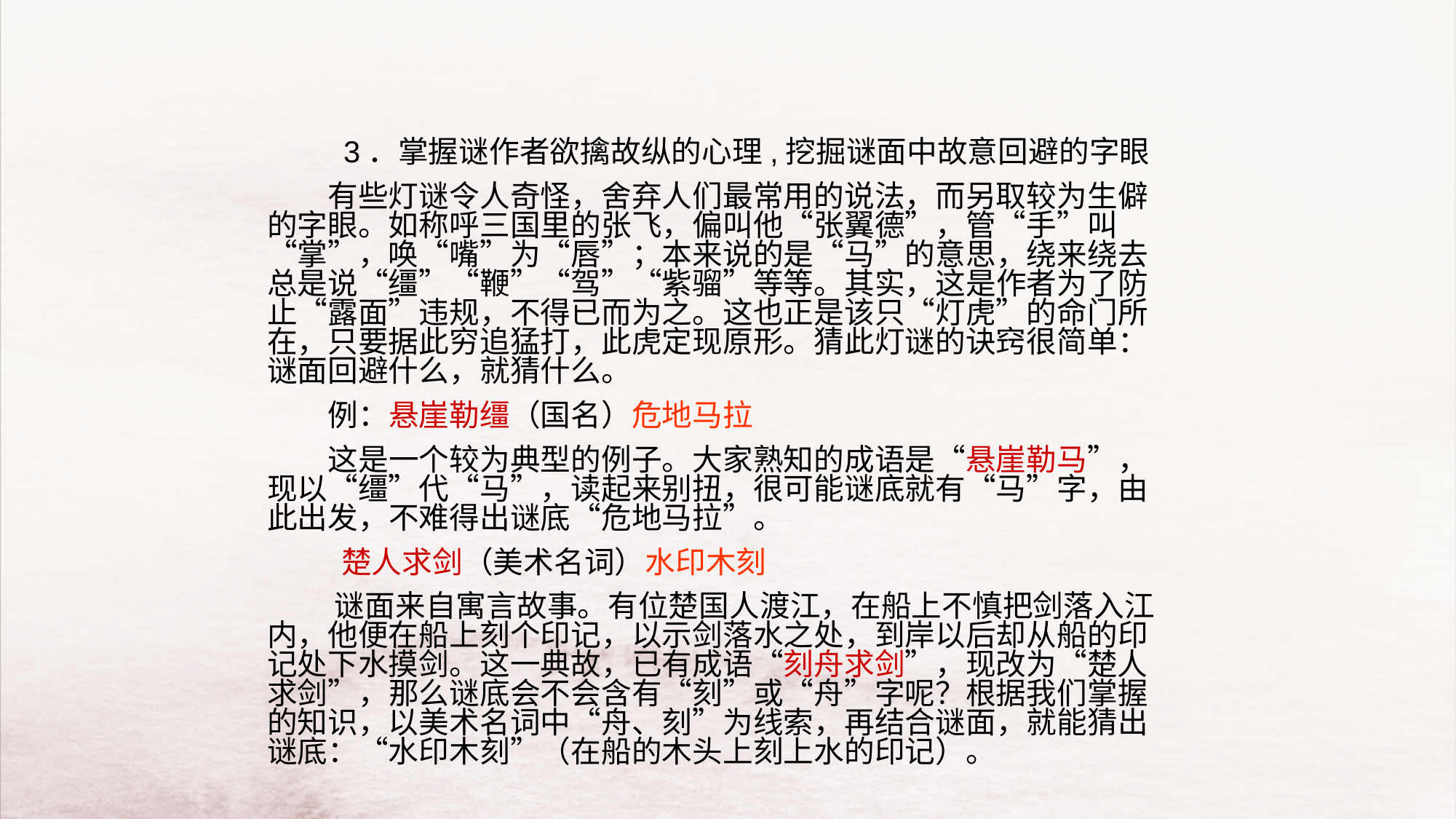

3．掌握谜作者欲擒故纵的心理,挖掘谜面中故意回避的字眼
            有些灯谜令人奇怪，舍弃人们最常用的说法，而另取较为生僻的字眼。如称呼三国里的张飞，偏叫他“张翼德”，管“手”叫“掌”，唤“嘴”为“唇”；本来说的是“马”的意思，绕来绕去总是说“缰”“鞭”“驾”“紫骝”等等。其实，这是作者为了防止“露面”违规，不得已而为之。这也正是该只“灯虎”的命门所在，只要据此穷追猛打，此虎定现原形。猜此灯谜的诀窍很简单：谜面回避什么，就猜什么。
            例：悬崖勒缰（国名）危地马拉
            这是一个较为典型的例子。大家熟知的成语是“悬崖勒马”，现以“缰”代“马”，读起来别扭，很可能谜底就有“马”字，由此出发，不难得出谜底“危地马拉”。
              楚人求剑（美术名词）水印木刻
             谜面来自寓言故事。有位楚国人渡江，在船上不慎把剑落入江内，他便在船上刻个印记，以示剑落水之处，到岸以后却从船的印记处下水摸剑。这一典故，已有成语“刻舟求剑”，现改为“楚人求剑”，那么谜底会不会含有“刻”或“舟”字呢？根据我们掌握的知识，以美术名词中“舟、刻”为线索，再结合谜面，就能猜出谜底：“水印木刻”（在船的木头上刻上水的印记）。